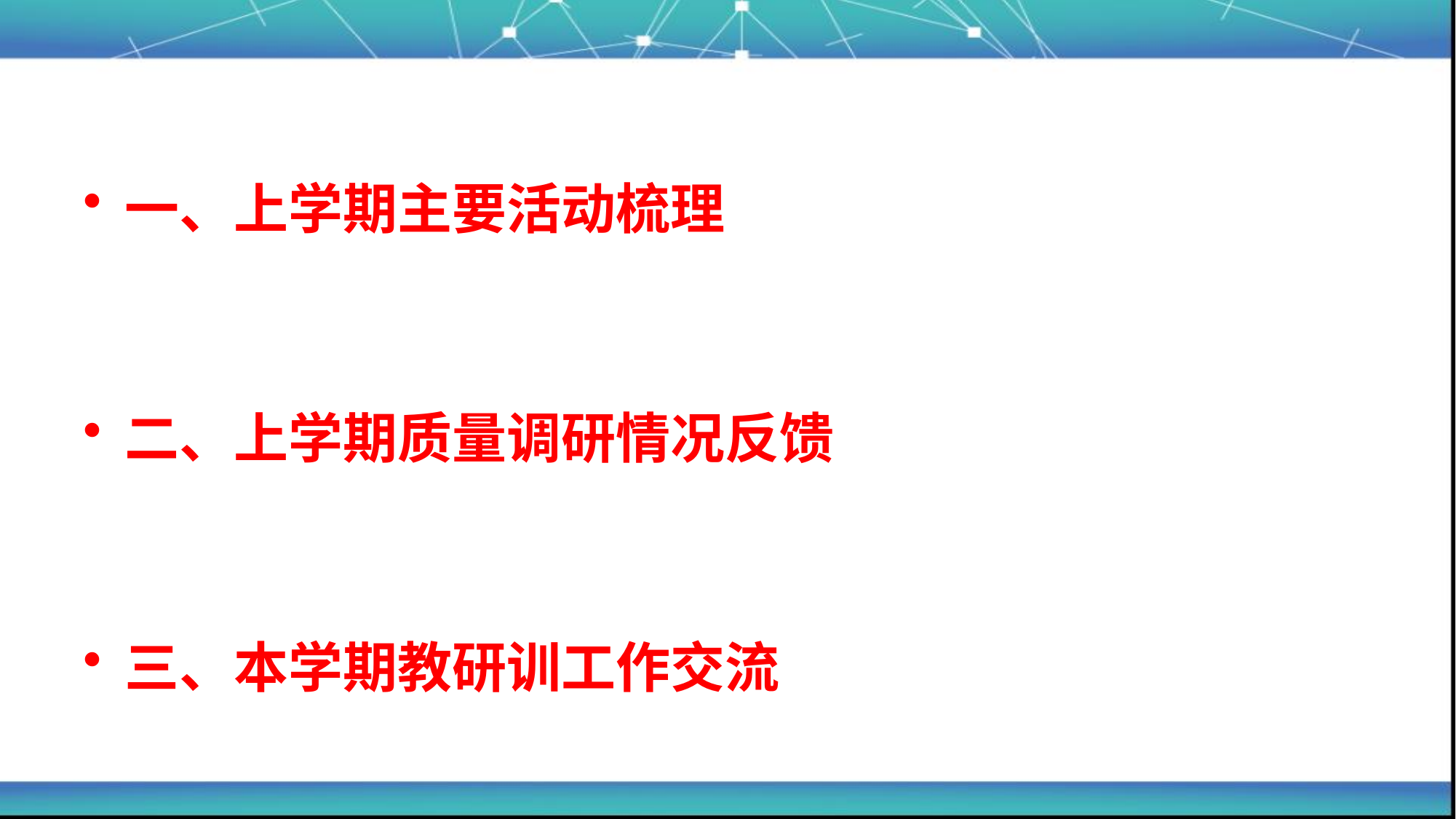

一、上学期主要活动梳理

二、上学期质量调研情况反馈

三、本学期教研训工作交流